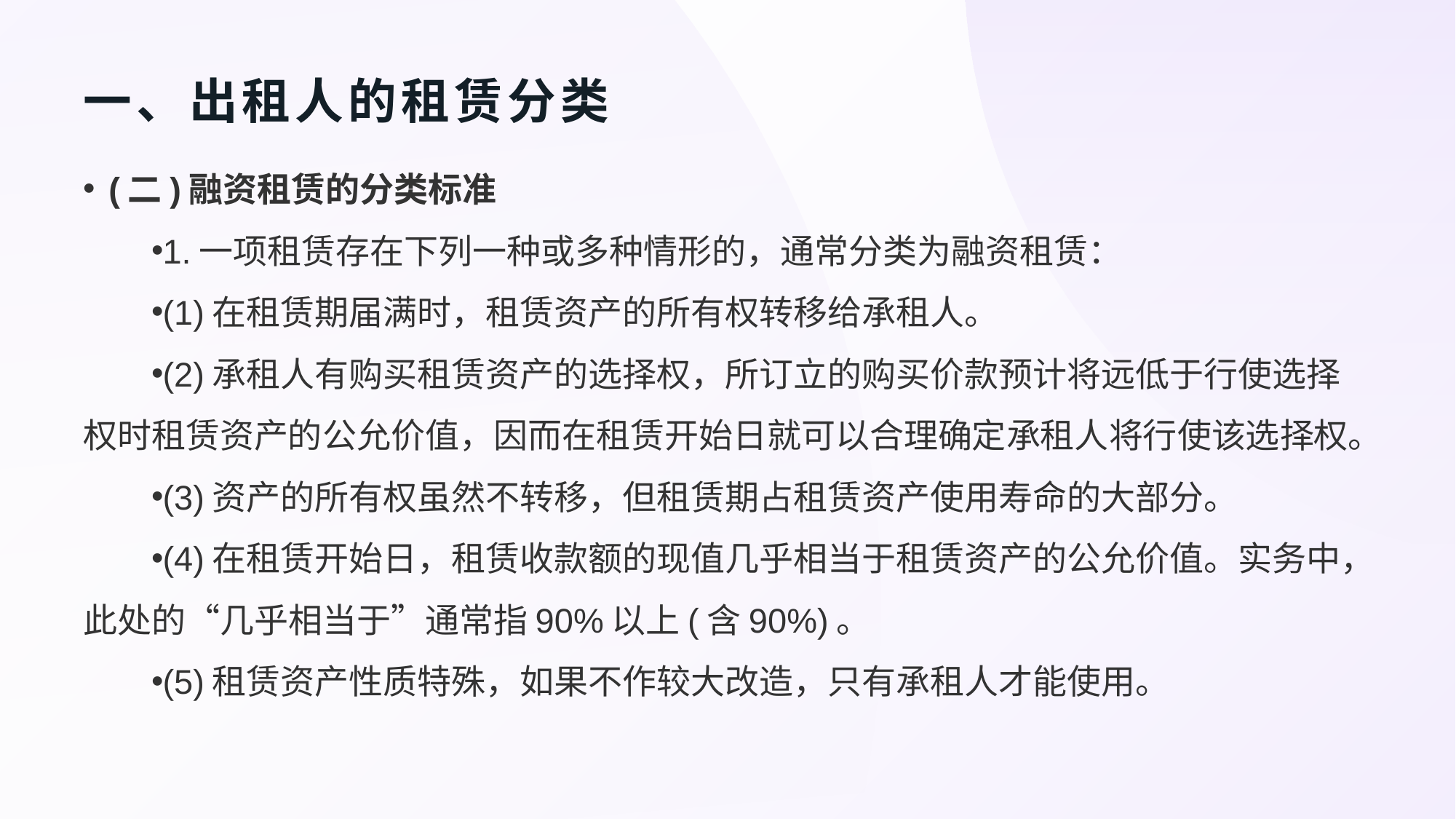

# 一、出租人的租赁分类
(二)融资租赁的分类标准
1.一项租赁存在下列一种或多种情形的，通常分类为融资租赁：
(1)在租赁期届满时，租赁资产的所有权转移给承租人。
(2)承租人有购买租赁资产的选择权，所订立的购买价款预计将远低于行使选择权时租赁资产的公允价值，因而在租赁开始日就可以合理确定承租人将行使该选择权。
(3)资产的所有权虽然不转移，但租赁期占租赁资产使用寿命的大部分。
(4)在租赁开始日，租赁收款额的现值几乎相当于租赁资产的公允价值。实务中，此处的“几乎相当于”通常指90%以上(含90%)。
(5)租赁资产性质特殊，如果不作较大改造，只有承租人才能使用。